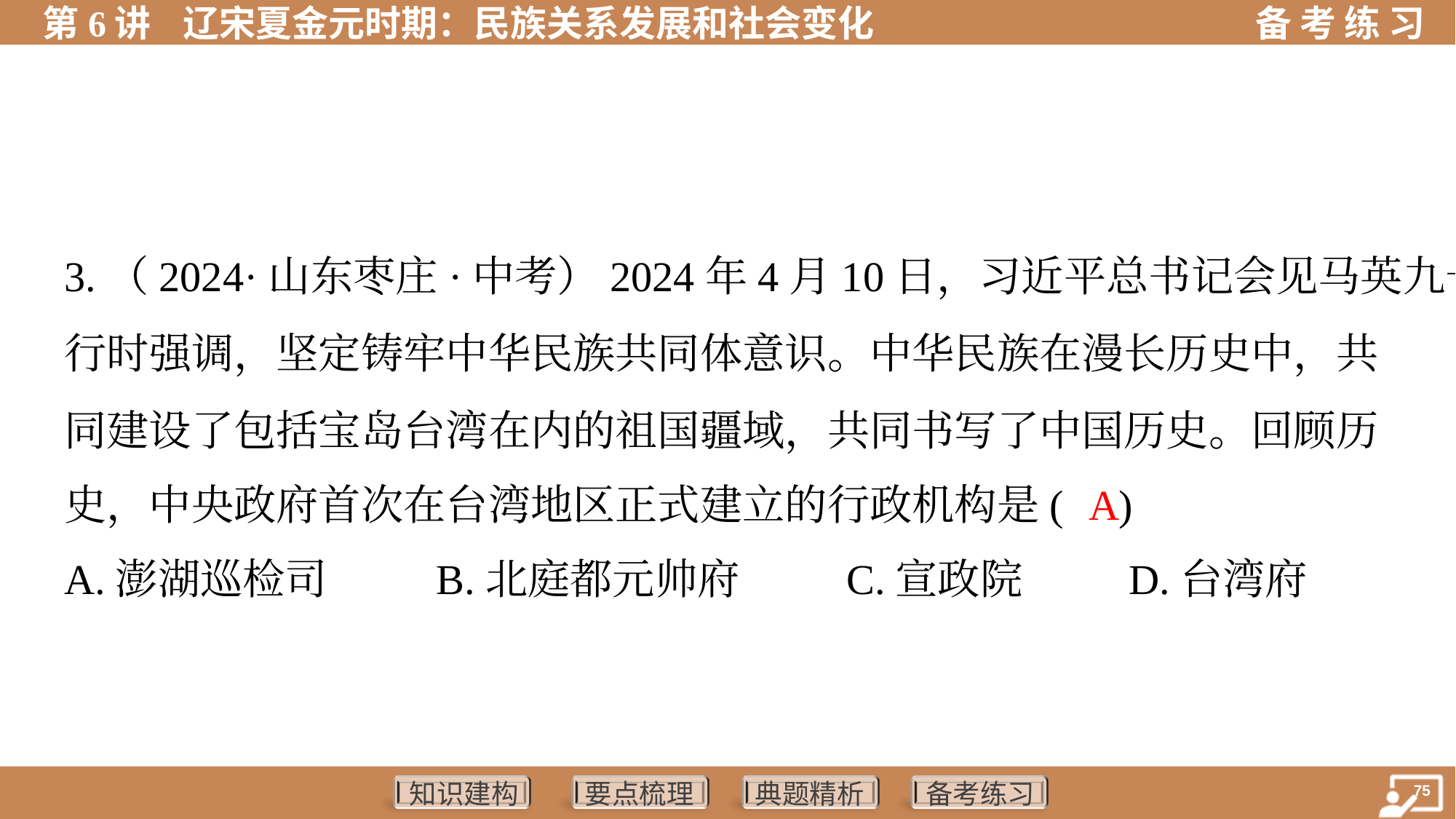

3.（2024·山东枣庄·中考）2024年4月10日，习近平总书记会见马英九一
行时强调，坚定铸牢中华民族共同体意识。中华民族在漫长历史中，共
同建设了包括宝岛台湾在内的祖国疆域，共同书写了中国历史。回顾历
史，中央政府首次在台湾地区正式建立的行政机构是(     )
A
A.澎湖巡检司	B.北庭都元帅府	C.宣政院	D.台湾府